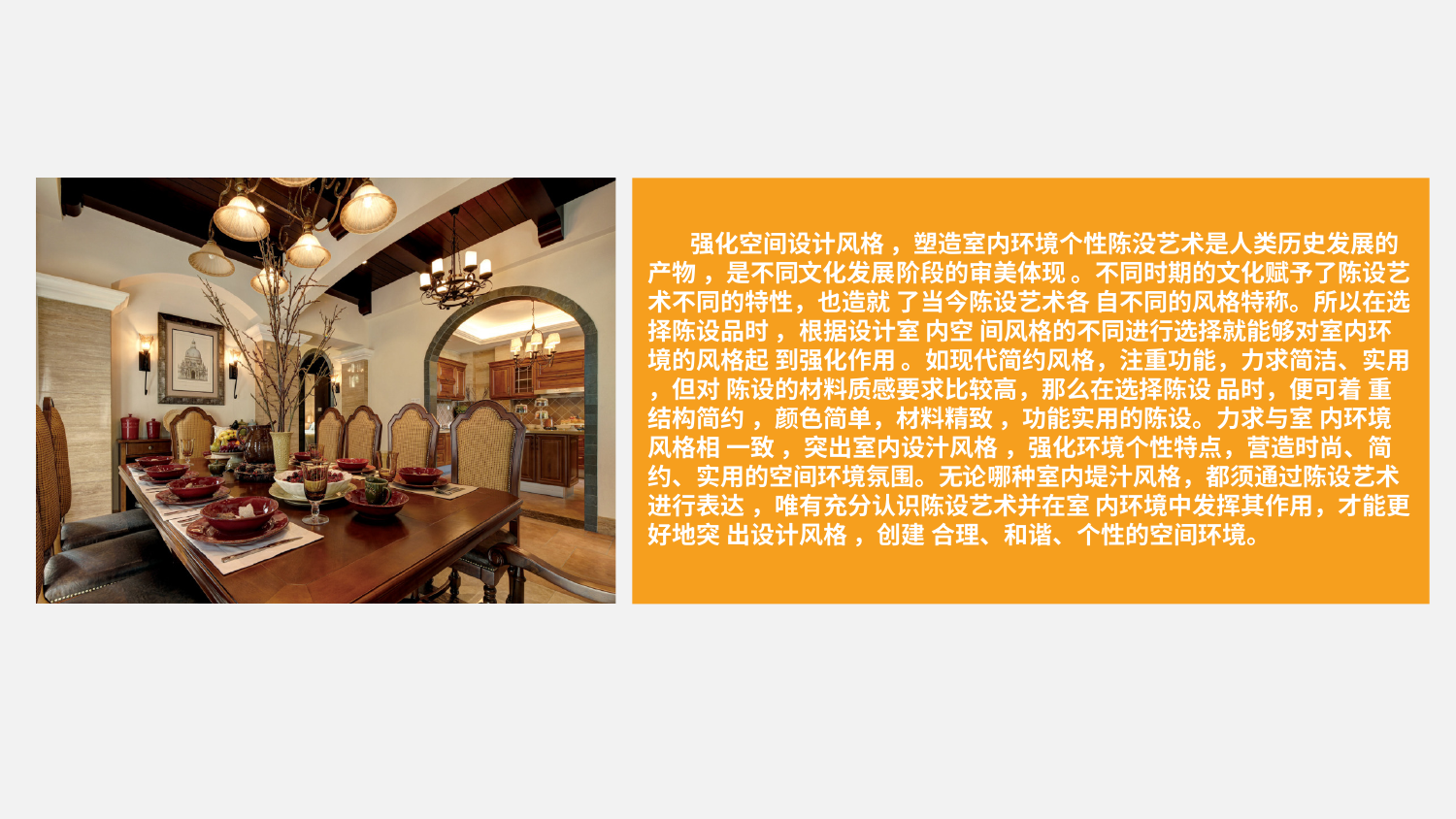

强化空间设计风格 ，塑造室内环境个性陈没艺术是人类历史发展的产物 ，是不同文化发展阶段的审美体现 。不同时期的文化赋予了陈设艺术不同的特性，也造就 了当今陈设艺术各 自不同的风格特称。所以在选择陈设品时 ，根据设计室 内空 间风格的不同进行选择就能够对室内环境的风格起 到强化作用 。如现代简约风格，注重功能，力求简洁、实用 ，但对 陈设的材料质感要求比较高，那么在选择陈设 品时，便可着 重结构简约 ，颜色简单，材料精致 ，功能实用的陈设。力求与室 内环境风格相 一致 ，突出室内设汁风格 ，强化环境个性特点，营造时尚、简约、实用的空间环境氛围。无论哪种室内堤汁风格，都须通过陈设艺术进行表达 ，唯有充分认识陈设艺术并在室 内环境中发挥其作用，才能更好地突 出设计风格 ，创建 合理、和谐、个性的空间环境。